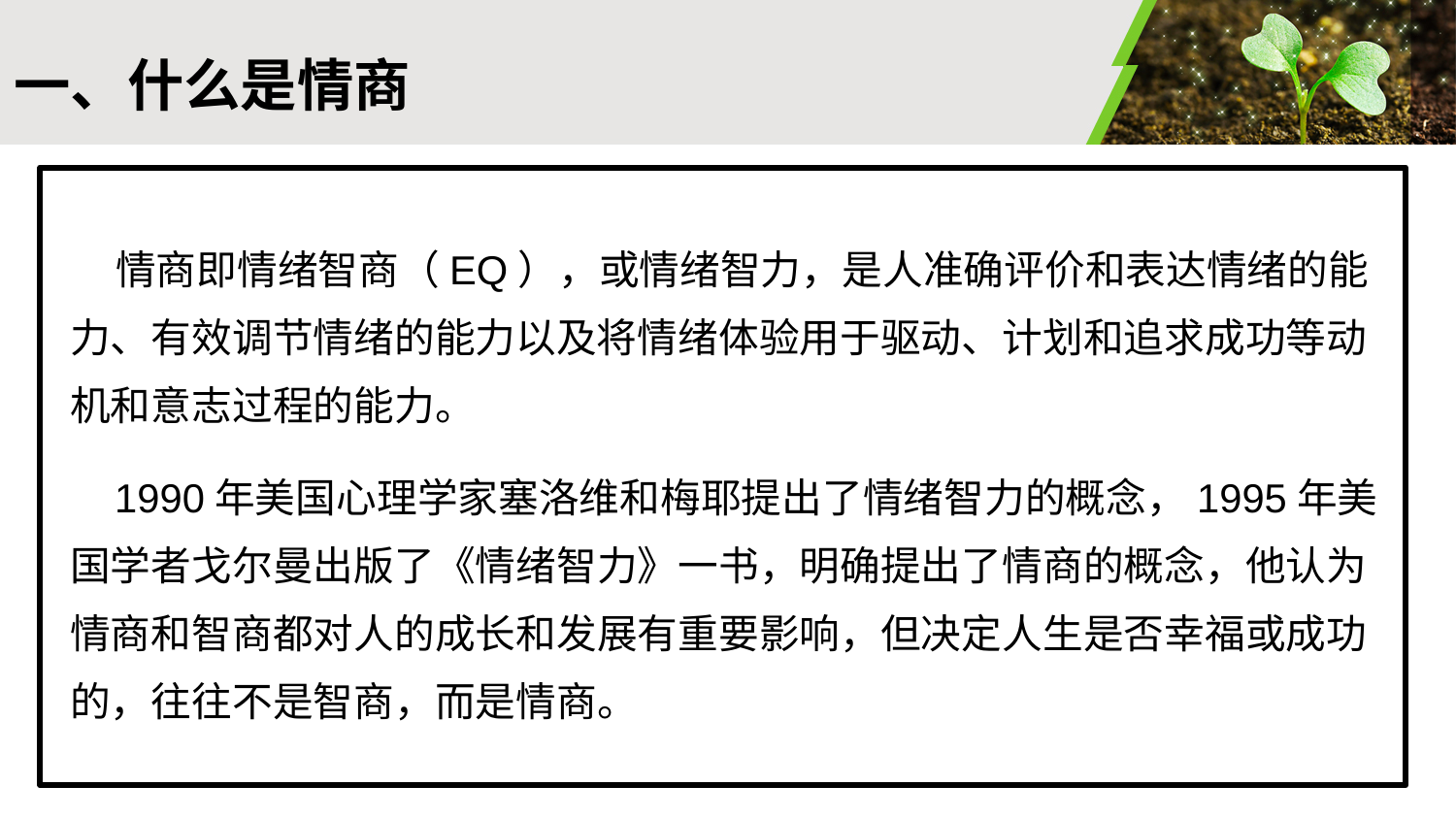

#
一、什么是情商

    情商即情绪智商（EQ），或情绪智力，是人准确评价和表达情绪的能力、有效调节情绪的能力以及将情绪体验用于驱动、计划和追求成功等动机和意志过程的能力。
    1990年美国心理学家塞洛维和梅耶提出了情绪智力的概念，1995年美国学者戈尔曼出版了《情绪智力》一书，明确提出了情商的概念，他认为情商和智商都对人的成长和发展有重要影响，但决定人生是否幸福或成功的，往往不是智商，而是情商。